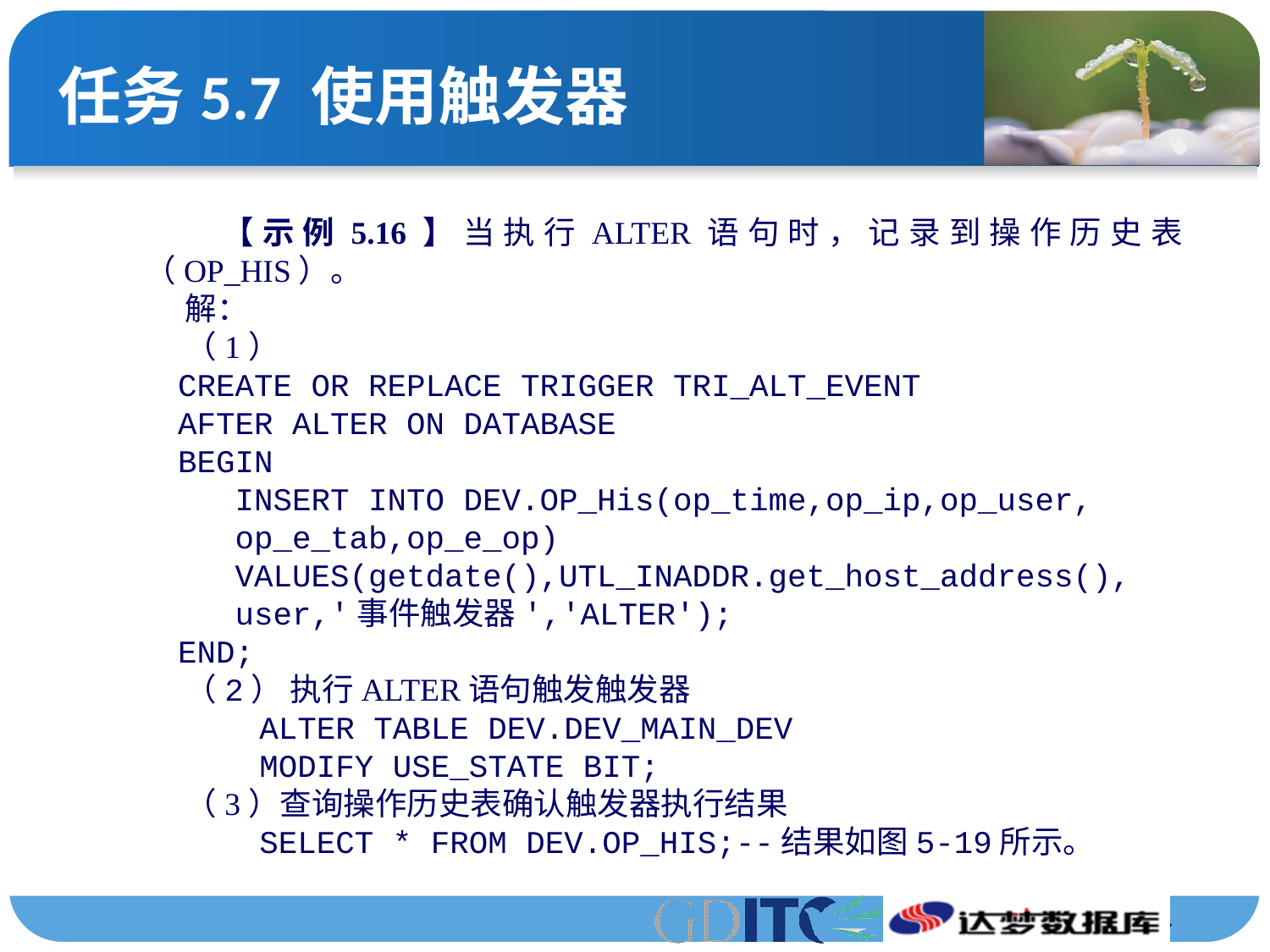

# 任务5.7 使用触发器
【示例5.16】当执行ALTER语句时，记录到操作历史表（OP_HIS）。
解：
（1）
CREATE OR REPLACE TRIGGER TRI_ALT_EVENT
AFTER ALTER ON DATABASE
BEGIN
   INSERT INTO DEV.OP_His(op_time,op_ip,op_user,
   op_e_tab,op_e_op)
   VALUES(getdate(),UTL_INADDR.get_host_address(),
   user,'事件触发器','ALTER');
END;
（2） 执行ALTER语句触发触发器
ALTER TABLE DEV.DEV_MAIN_DEV
MODIFY USE_STATE BIT;
（3）查询操作历史表确认触发器执行结果
SELECT * FROM DEV.OP_HIS;--结果如图5-19所示。